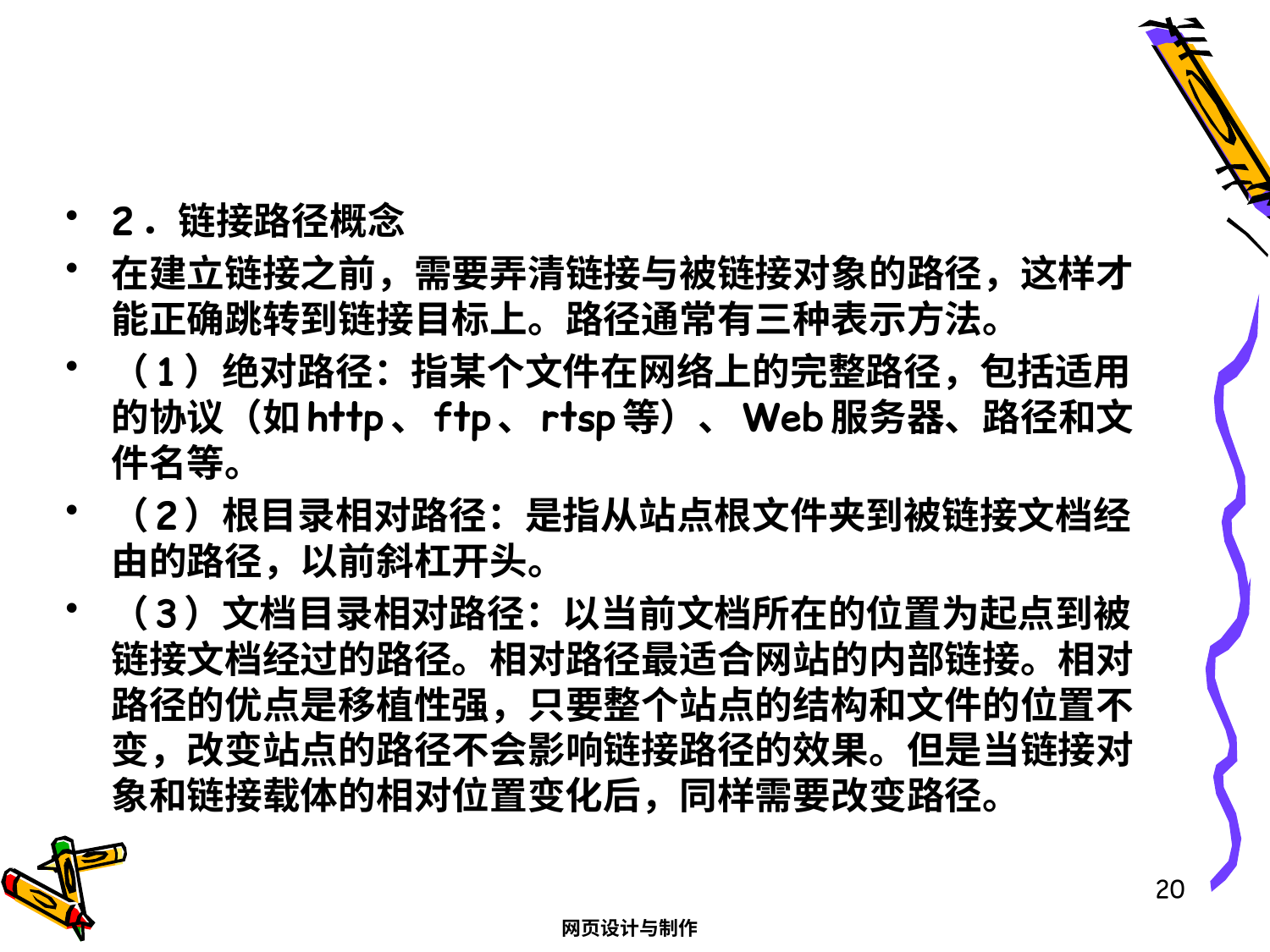

#
2．链接路径概念
在建立链接之前，需要弄清链接与被链接对象的路径，这样才能正确跳转到链接目标上。路径通常有三种表示方法。
（1）绝对路径：指某个文件在网络上的完整路径，包括适用的协议（如http、ftp、rtsp等）、Web服务器、路径和文件名等。
（2）根目录相对路径：是指从站点根文件夹到被链接文档经由的路径，以前斜杠开头。
（3）文档目录相对路径：以当前文档所在的位置为起点到被链接文档经过的路径。相对路径最适合网站的内部链接。相对路径的优点是移植性强，只要整个站点的结构和文件的位置不变，改变站点的路径不会影响链接路径的效果。但是当链接对象和链接载体的相对位置变化后，同样需要改变路径。

20
网页设计与制作